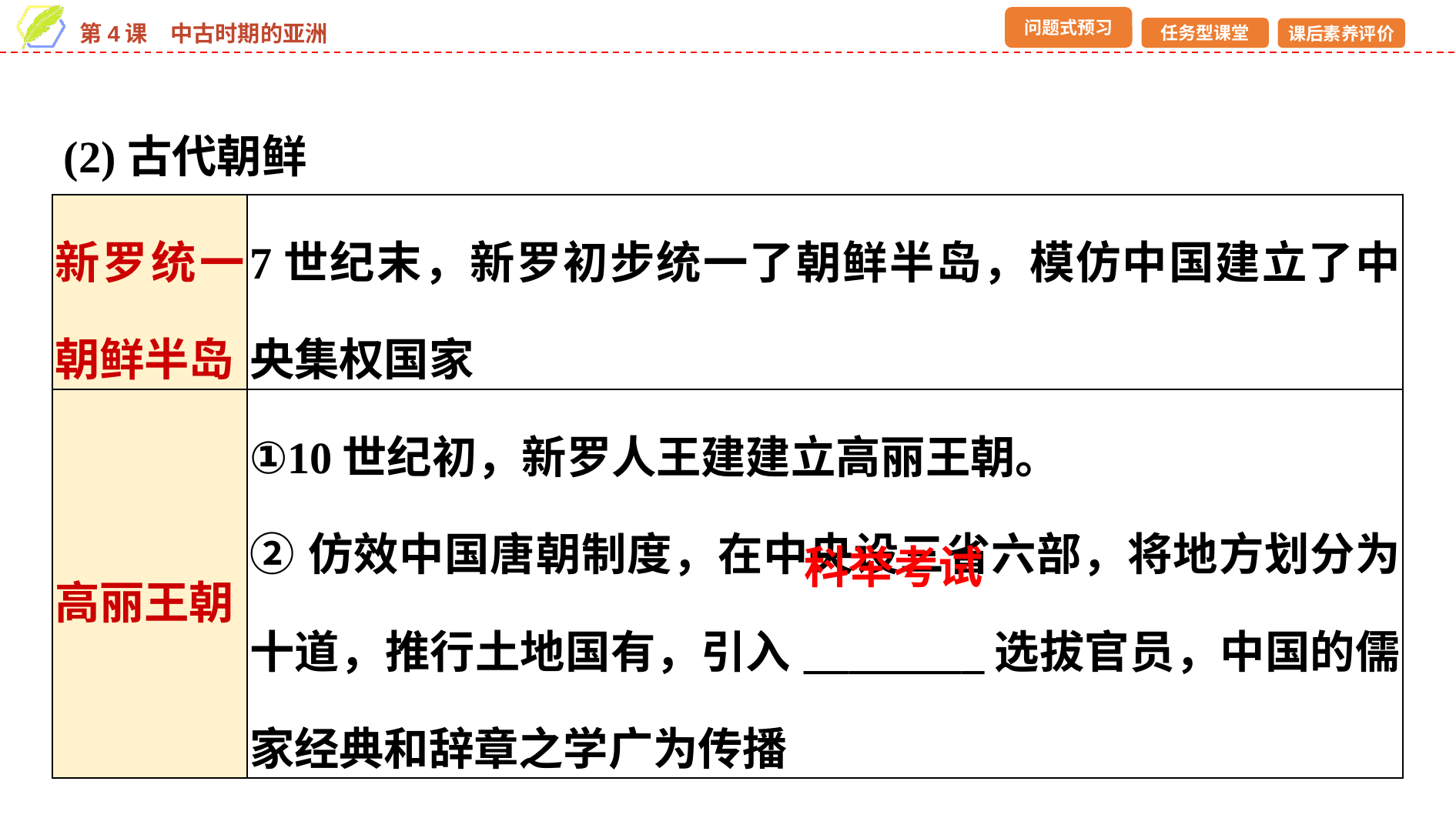

(2)古代朝鲜
| 新罗统一朝鲜半岛 | 7世纪末，新罗初步统一了朝鲜半岛，模仿中国建立了中央集权国家 |
| --- | --- |
| 高丽王朝 | ①10世纪初，新罗人王建建立高丽王朝。 ②仿效中国唐朝制度，在中央设三省六部，将地方划分为十道，推行土地国有，引入\_\_\_\_\_\_\_\_选拔官员，中国的儒家经典和辞章之学广为传播 |
科举考试